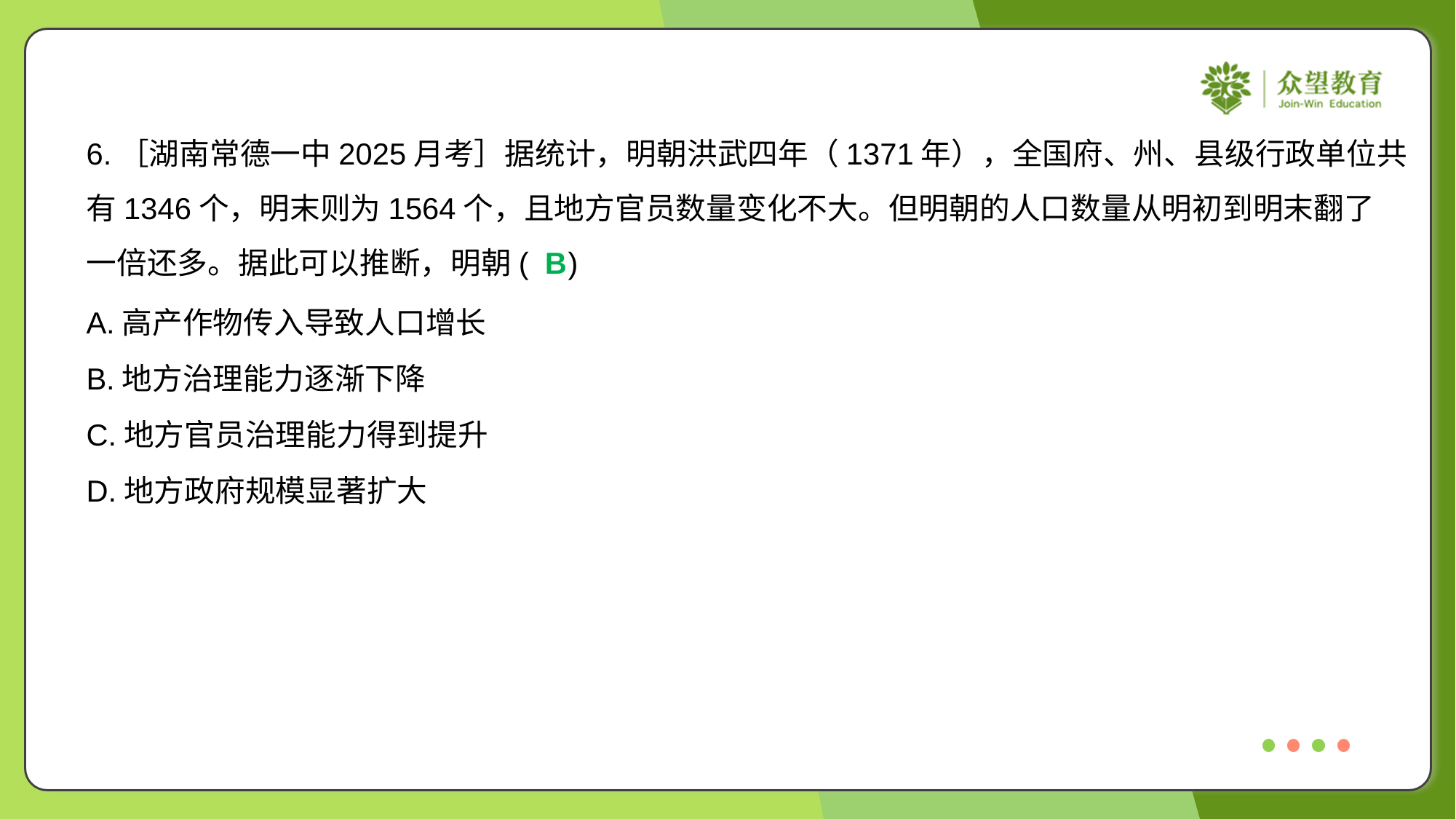

6.［湖南常德一中2025月考］据统计，明朝洪武四年（1371年），全国府、州、县级行政单位共
有1346个，明末则为1564个，且地方官员数量变化不大。但明朝的人口数量从明初到明末翻了
一倍还多。据此可以推断，明朝(     )
B
A.高产作物传入导致人口增长
B.地方治理能力逐渐下降
C.地方官员治理能力得到提升
D.地方政府规模显著扩大